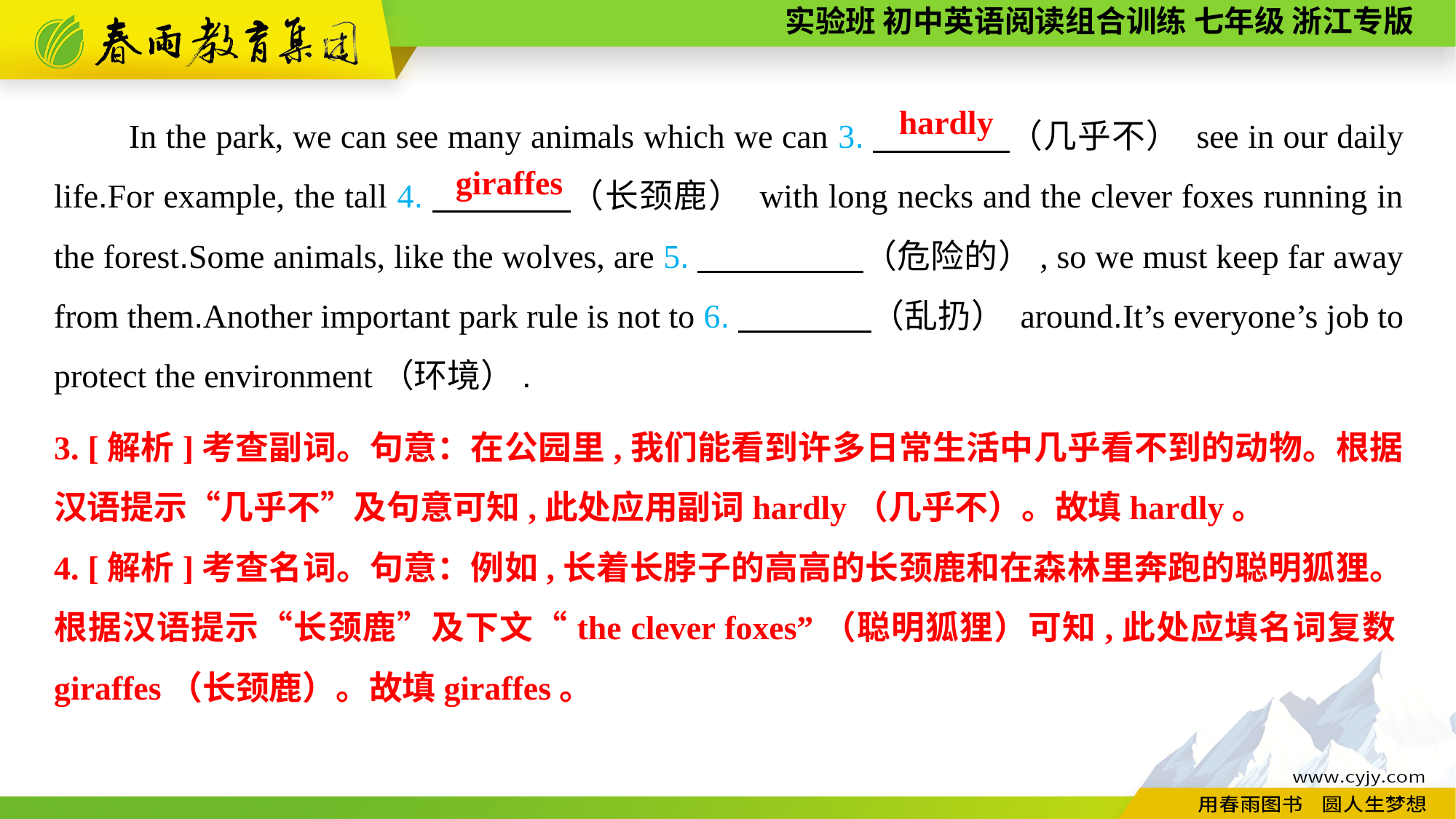

In the park, we can see many animals which we can 3.　　　　（几乎不） see in our daily life.For example, the tall 4.　　　　（长颈鹿） with long necks and the clever foxes running in the forest.Some animals, like the wolves, are 5.　　　　    （危险的）, so we must keep far away from them.Another important park rule is not to 6.　　　　（乱扔） around.It’s everyone’s job to protect the environment（环境）.
hardly
giraffes
3. [解析]考查副词。句意：在公园里,我们能看到许多日常生活中几乎看不到的动物。根据汉语提示“几乎不”及句意可知,此处应用副词hardly（几乎不）。故填hardly。
4. [解析]考查名词。句意：例如,长着长脖子的高高的长颈鹿和在森林里奔跑的聪明狐狸。根据汉语提示“长颈鹿”及下文“the clever foxes”（聪明狐狸）可知,此处应填名词复数giraffes（长颈鹿）。故填giraffes。